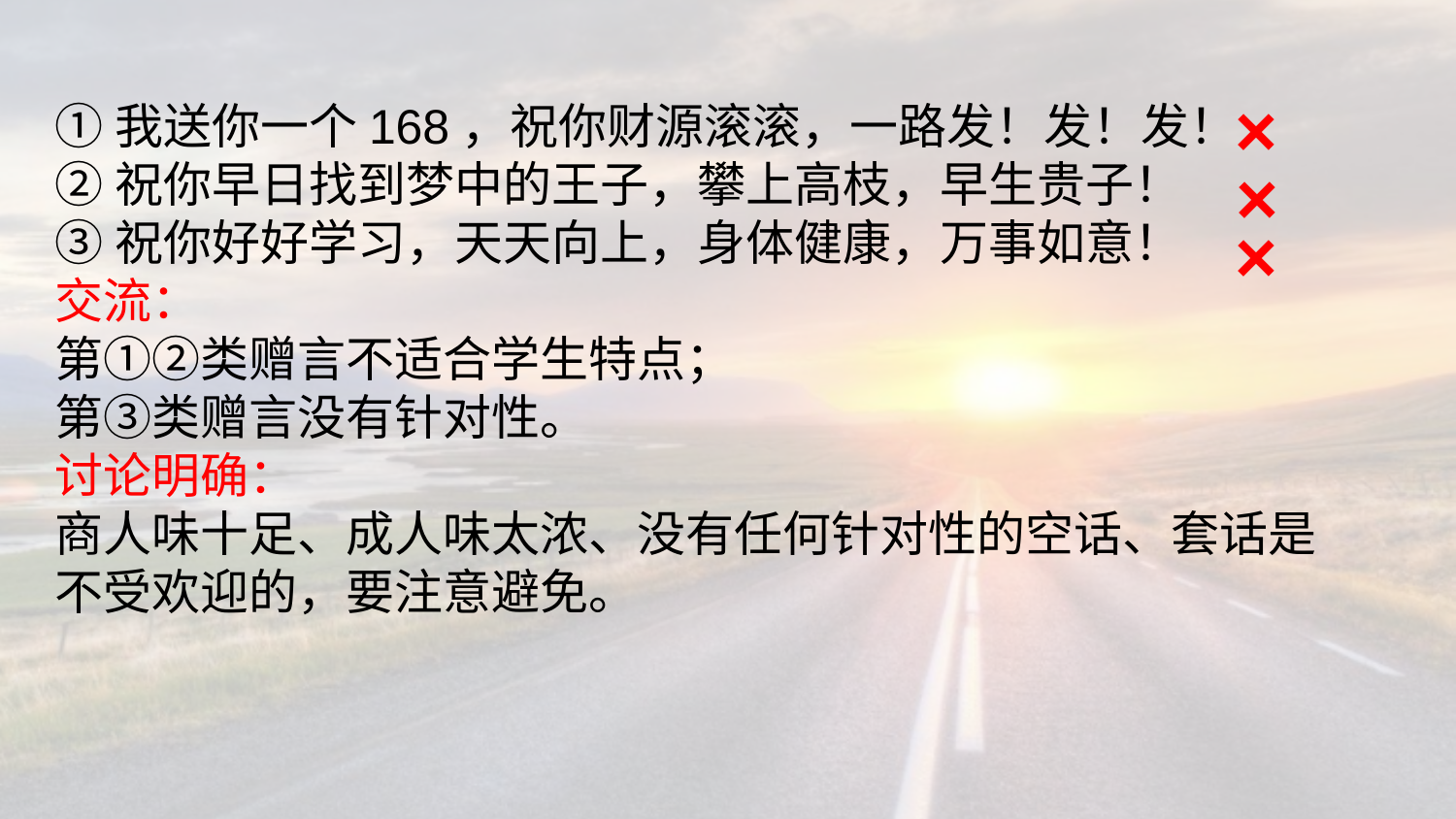

×
①我送你一个168，祝你财源滚滚，一路发！发！发！
②祝你早日找到梦中的王子，攀上高枝，早生贵子！
③祝你好好学习，天天向上，身体健康，万事如意！
交流：
第①②类赠言不适合学生特点；
第③类赠言没有针对性。
讨论明确：
商人味十足、成人味太浓、没有任何针对性的空话、套话是不受欢迎的，要注意避免。
×
×